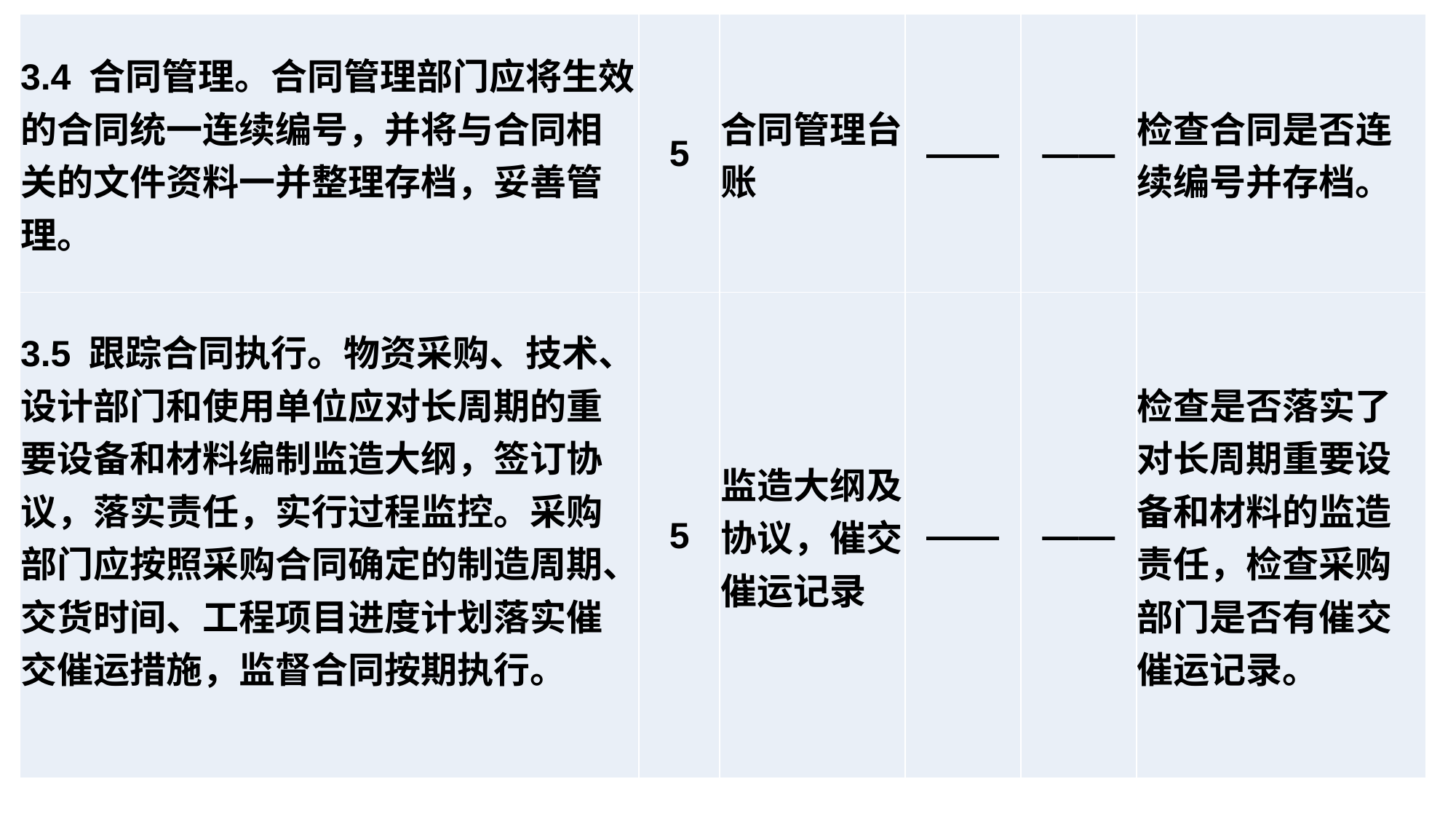

| 3.4 合同管理。合同管理部门应将生效的合同统一连续编号，并将与合同相关的文件资料一并整理存档，妥善管理。 | 5 | 合同管理台账 | —— | —— | 检查合同是否连续编号并存档。 |
| --- | --- | --- | --- | --- | --- |
| 3.5 跟踪合同执行。物资采购、技术、设计部门和使用单位应对长周期的重要设备和材料编制监造大纲，签订协议，落实责任，实行过程监控。采购部门应按照采购合同确定的制造周期、交货时间、工程项目进度计划落实催交催运措施，监督合同按期执行。 | 5 | 监造大纲及协议，催交催运记录 | —— | —— | 检查是否落实了对长周期重要设备和材料的监造责任，检查采购部门是否有催交催运记录。 |